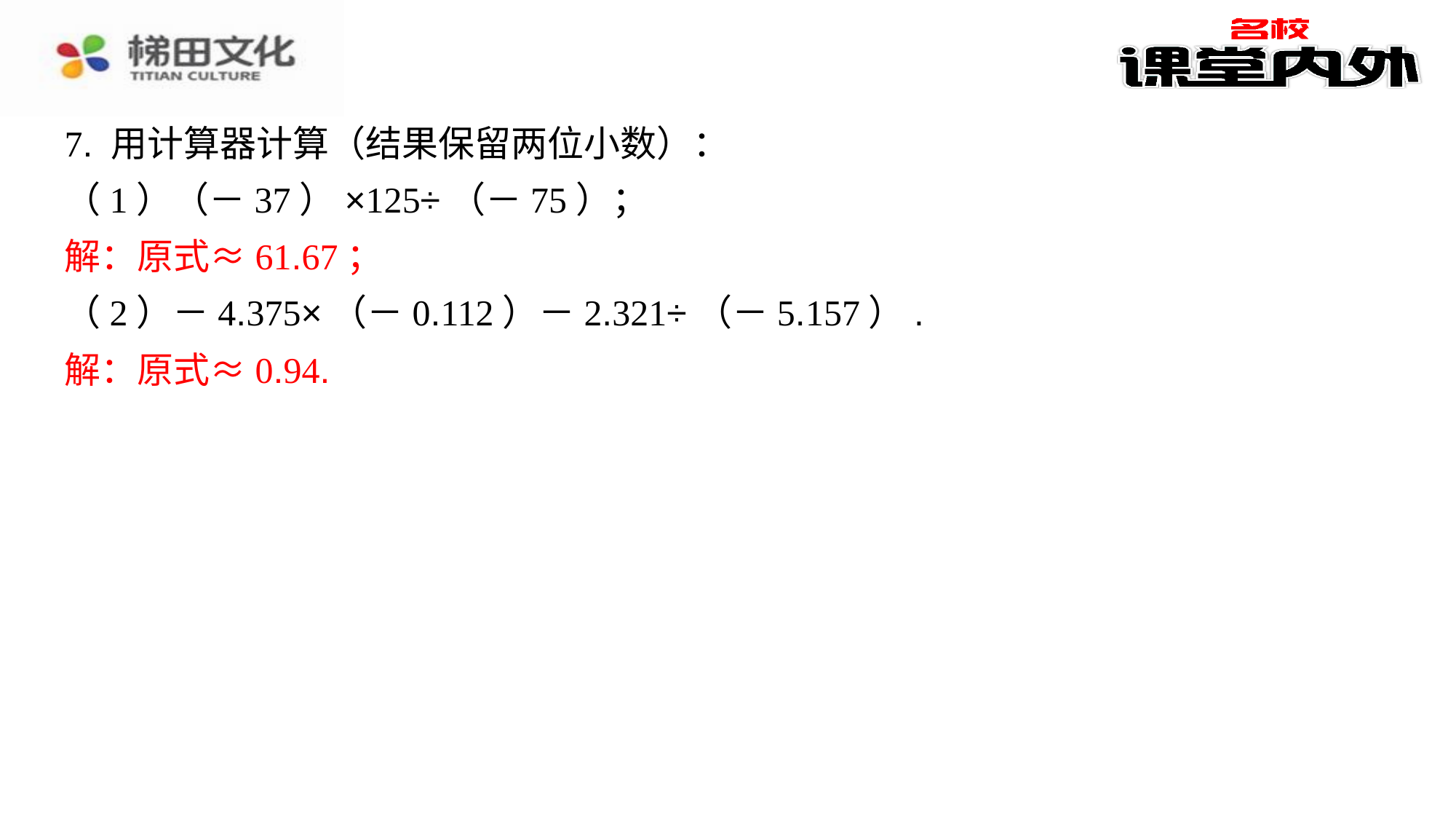

7. 用计算器计算（结果保留两位小数）：
（1）（－37）×125÷（－75）；
解：原式≈61.67；
（2）－4.375×（－0.112）－2.321÷（－5.157）.
解：原式≈0.94.
解：原式≈61.67；
解：原式≈0.94.